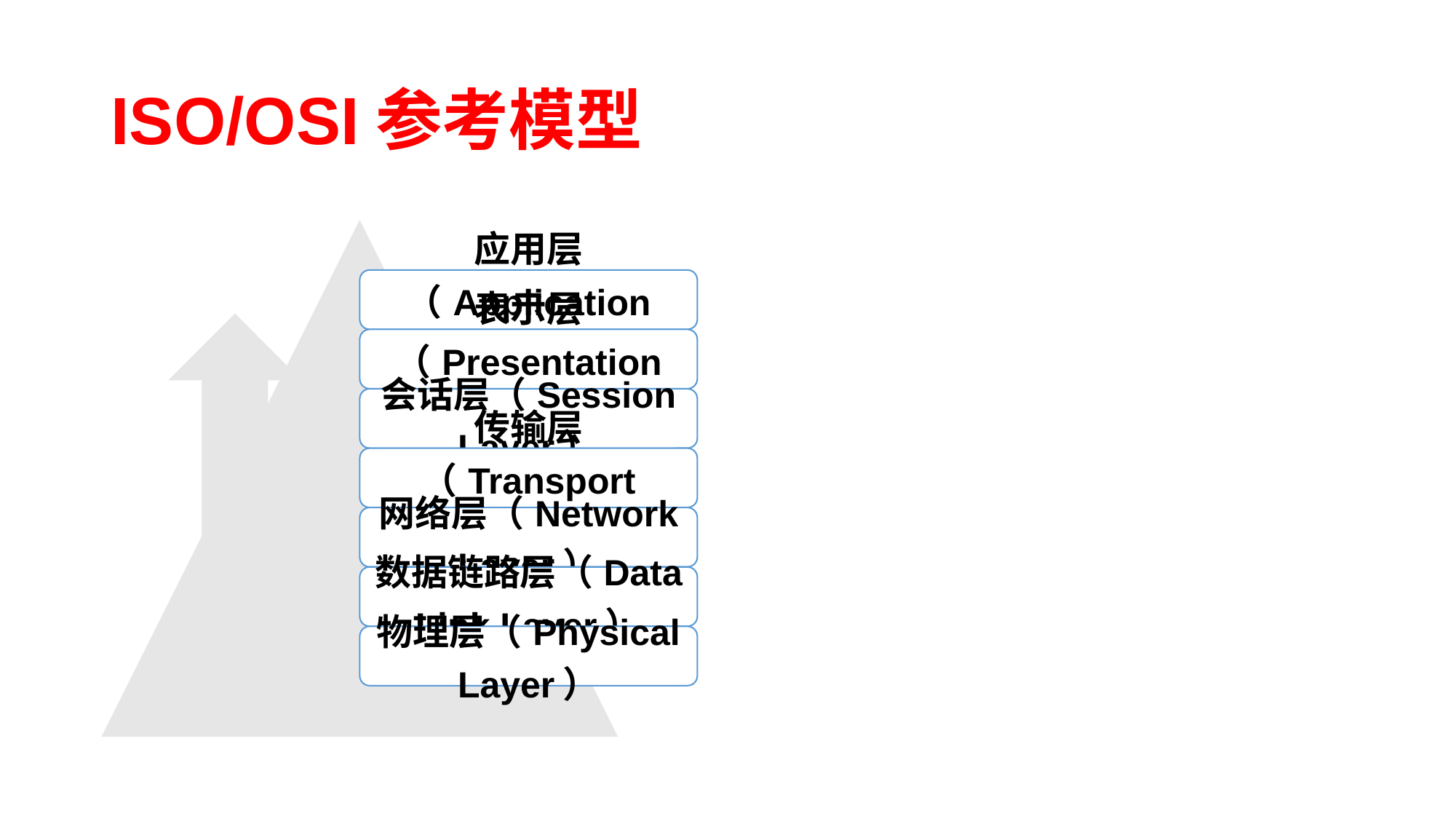

# ISO/OSI参考模型
会话层（Session Layer）
网络层（Network Layer）
物理层（Physical Layer）